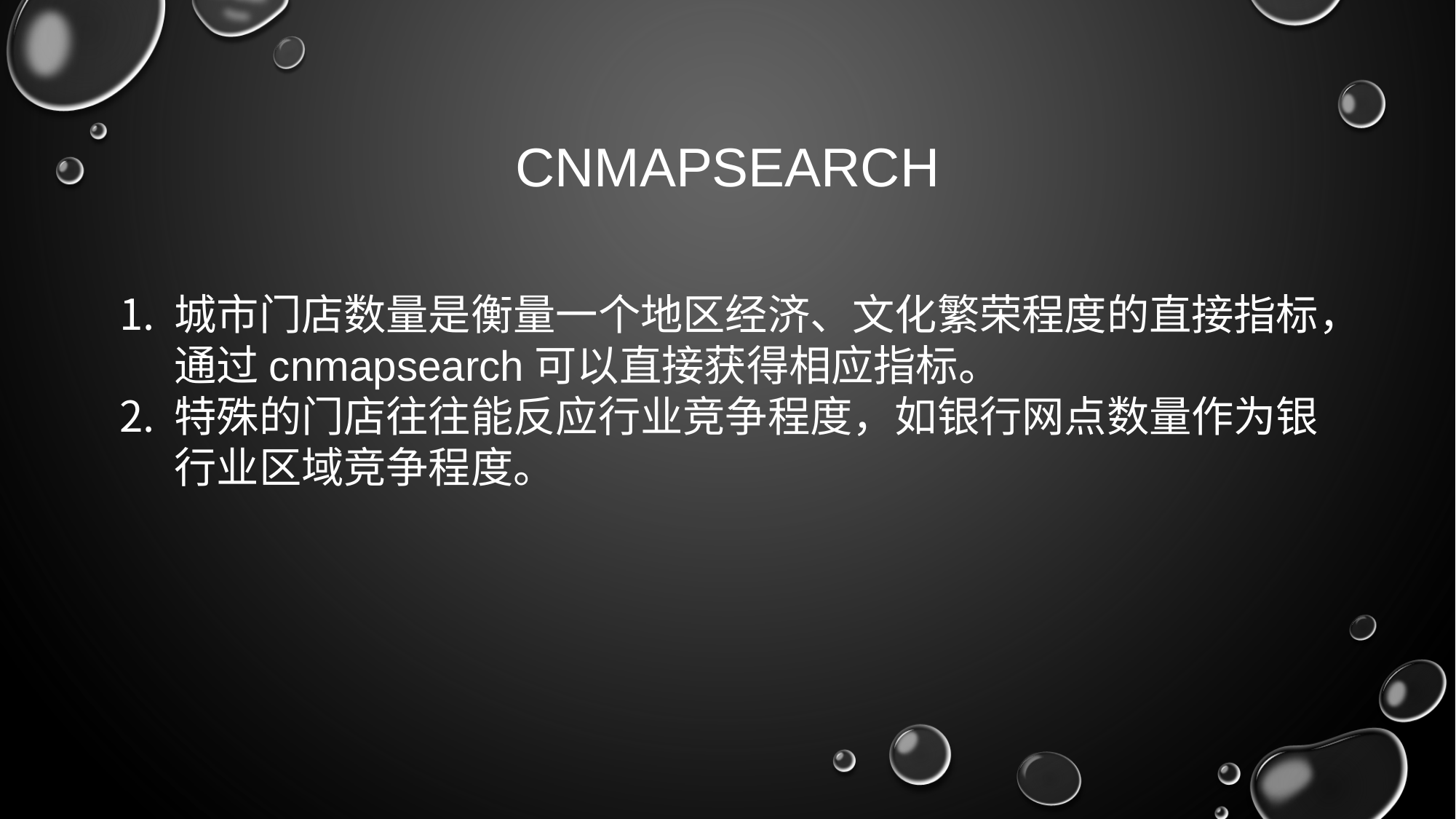

# cnmapsearch

城市门店数量是衡量一个地区经济、文化繁荣程度的直接指标，通过cnmapsearch可以直接获得相应指标。
特殊的门店往往能反应行业竞争程度，如银行网点数量作为银行业区域竞争程度。